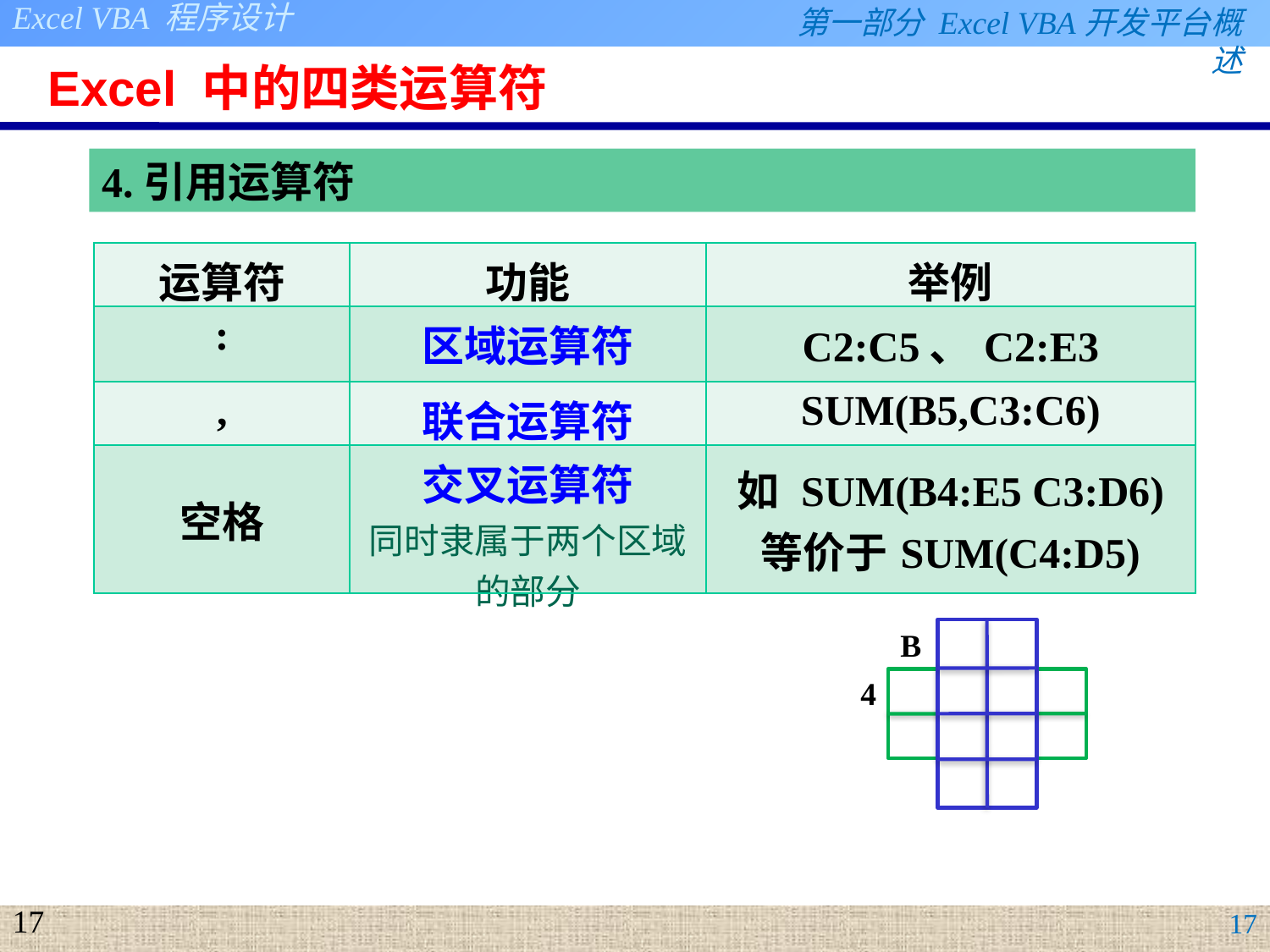

# Excel 中的四类运算符
4.引用运算符
| 运算符 | 功能 | 举例 |
| --- | --- | --- |
| : | 区域运算符 | C2:C5、C2:E3 |
| , | 联合运算符 | SUM(B5,C3:C6) |
| 空格 | 交叉运算符 同时隶属于两个区域的部分 | 如 SUM(B4:E5 C3:D6) 等价于SUM(C4:D5) |

B
4
17